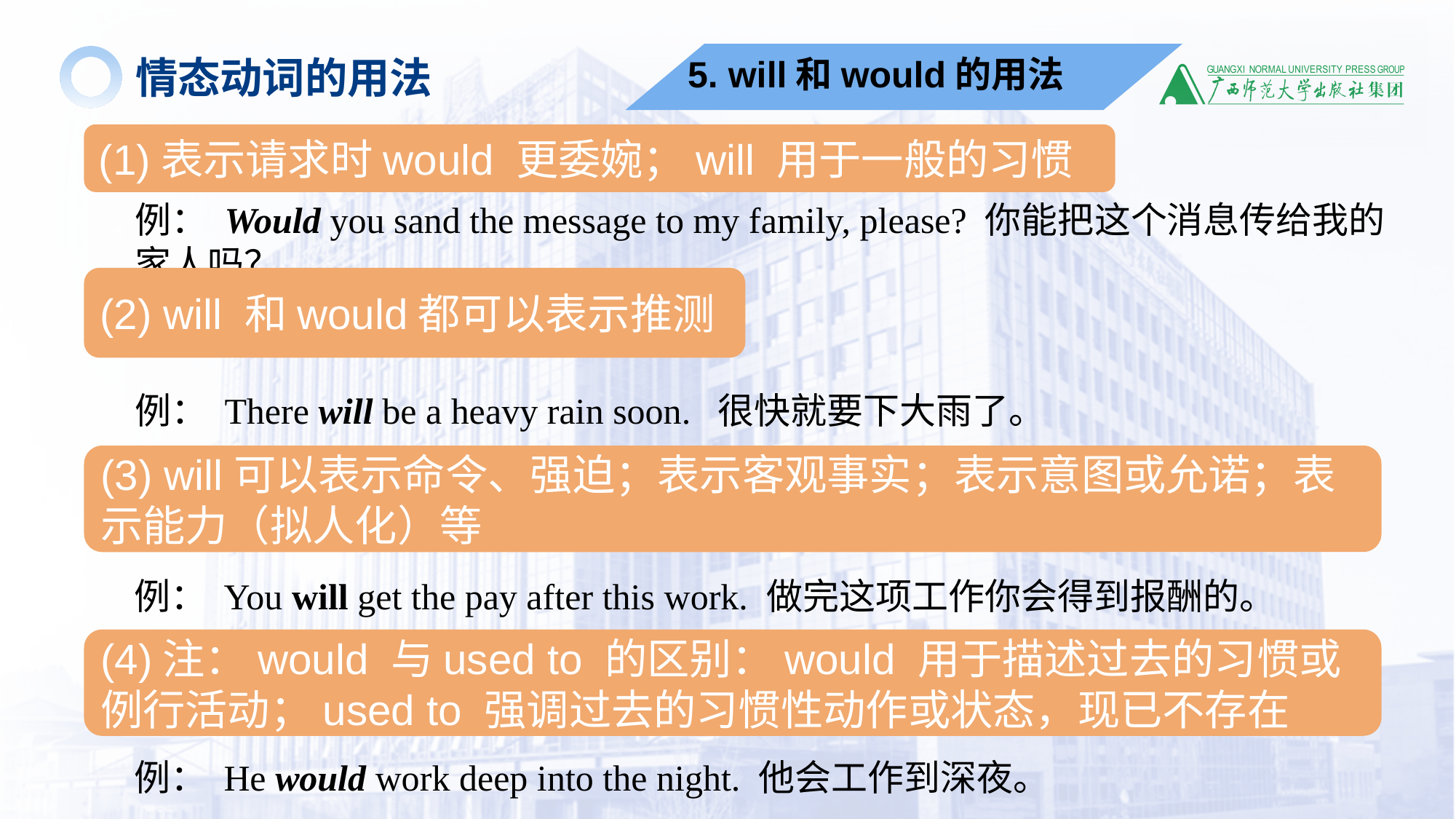

情态动词的用法
5. will和would的用法

(1)表示请求时would 更委婉；will 用于一般的习惯
例： Would you sand the message to my family, please? 你能把这个消息传给我的家人吗？
(2) will 和would都可以表示推测
例： There will be a heavy rain soon.  很快就要下大雨了。
(3) will可以表示命令、强迫；表示客观事实；表示意图或允诺；表示能力（拟人化）等
例： You will get the pay after this work. 做完这项工作你会得到报酬的。
(4)注：would 与used to 的区别：would 用于描述过去的习惯或例行活动；used to 强调过去的习惯性动作或状态，现已不存在
例： He would work deep into the night. 他会工作到深夜。